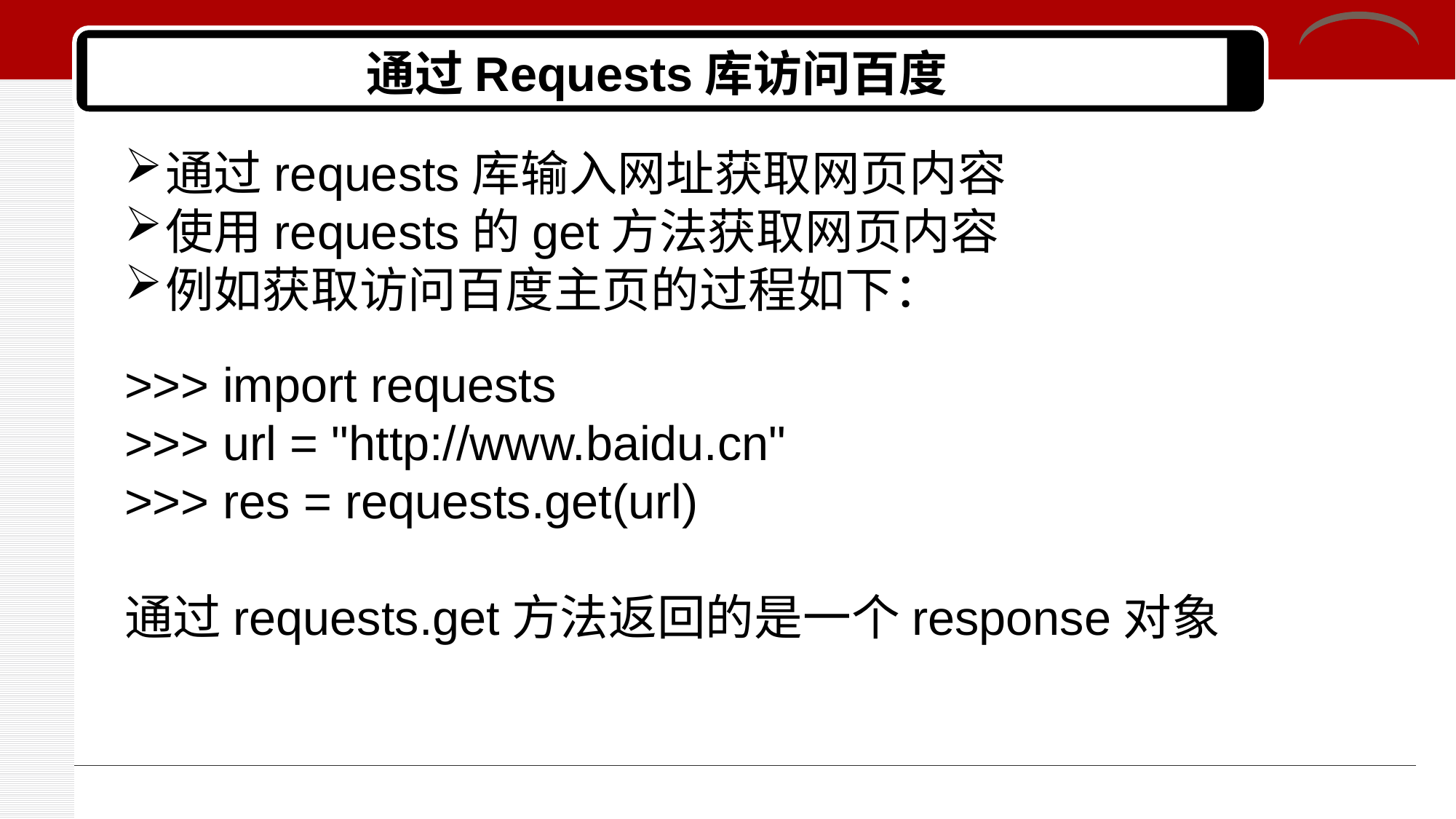

# 通过Requests库访问百度
通过requests库输入网址获取网页内容
使用requests的get方法获取网页内容
例如获取访问百度主页的过程如下：

>>> import requests
>>> url = "http://www.baidu.cn"
>>> res = requests.get(url)

通过requests.get方法返回的是一个response对象